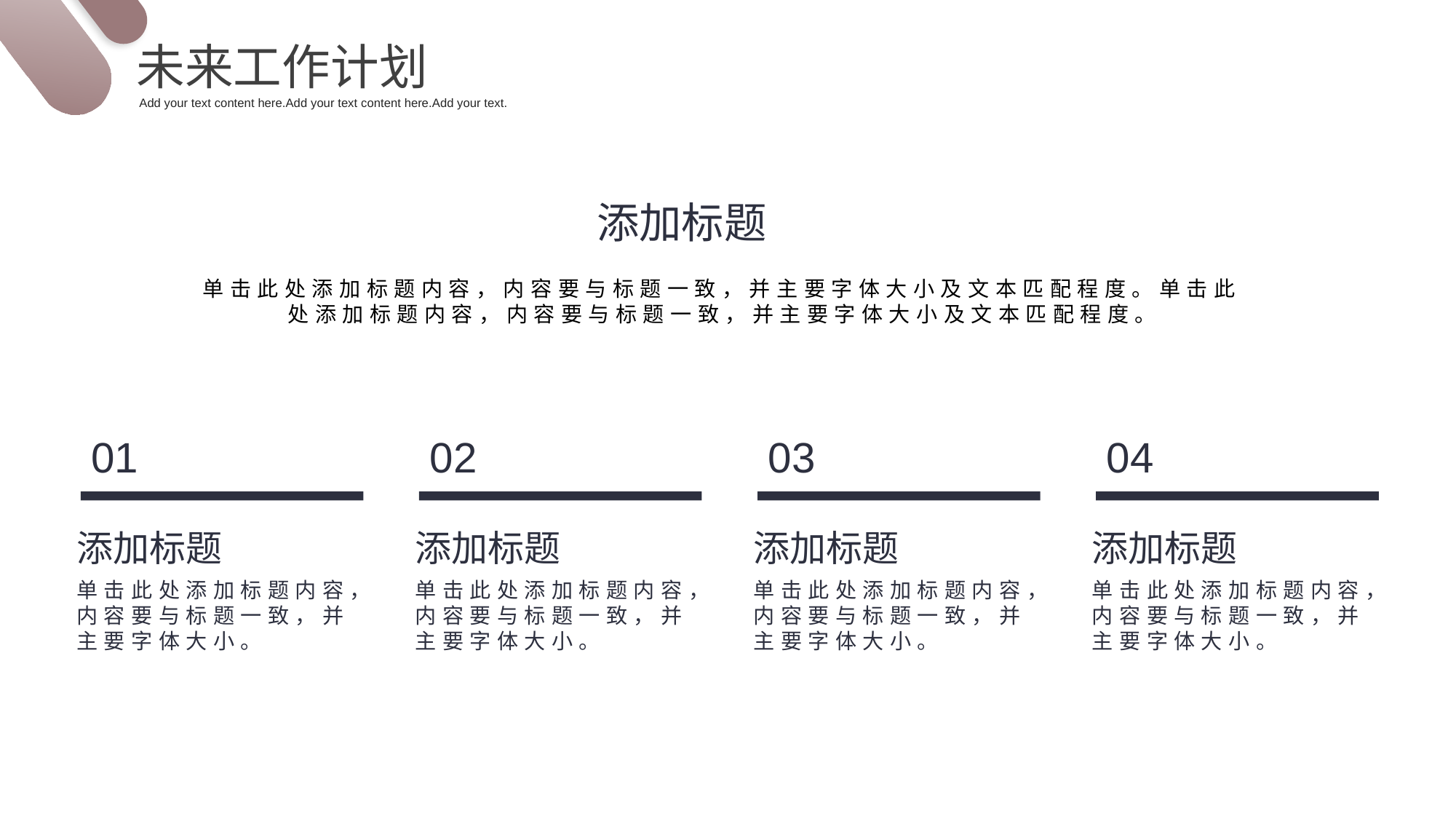

未来工作计划
Add your text content here.Add your text content here.Add your text.
添加标题
单击此处添加标题内容，内容要与标题一致，并主要字体大小及文本匹配程度。单击此处添加标题内容，内容要与标题一致，并主要字体大小及文本匹配程度。
01

添加标题
单击此处添加标题内容，内容要与标题一致，并主要字体大小。
02

添加标题
单击此处添加标题内容，内容要与标题一致，并主要字体大小。
03

添加标题
单击此处添加标题内容，内容要与标题一致，并主要字体大小。
04

添加标题
单击此处添加标题内容，内容要与标题一致，并主要字体大小。